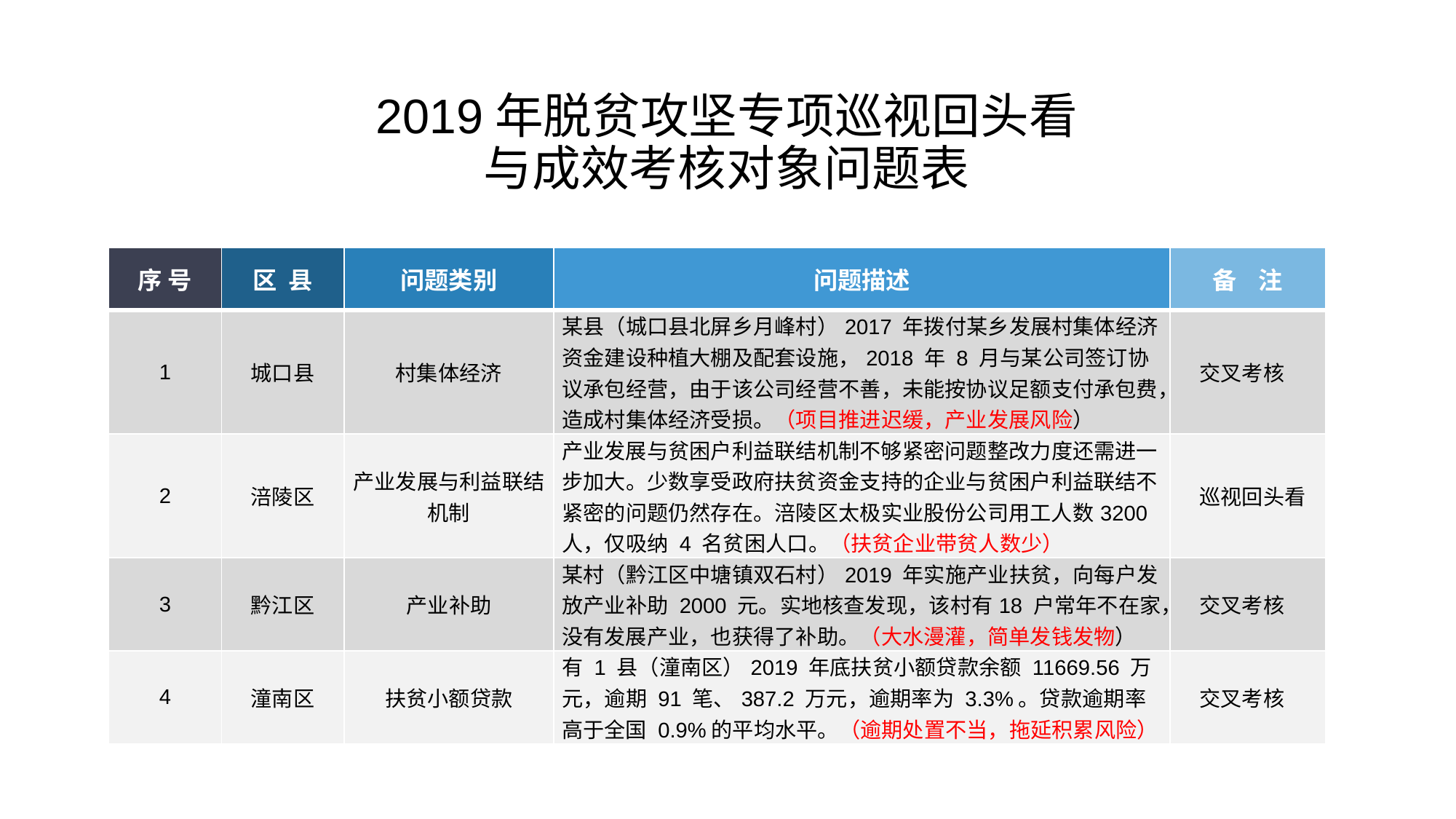

2019年脱贫攻坚专项巡视回头看
与成效考核对象问题表
| 序 号 | 区 县 | 问题类别 | 问题描述 | 备 注 |
| --- | --- | --- | --- | --- |
| 1 | 城口县 | 村集体经济 | 某县（城口县北屏乡月峰村）2017 年拨付某乡发展村集体经济资金建设种植大棚及配套设施，2018 年 8 月与某公司签订协议承包经营，由于该公司经营不善，未能按协议足额支付承包费，造成村集体经济受损。（项目推进迟缓，产业发展风险） | 交叉考核 |
| 2 | 涪陵区 | 产业发展与利益联结机制 | 产业发展与贫困户利益联结机制不够紧密问题整改力度还需进一步加大。少数享受政府扶贫资金支持的企业与贫困户利益联结不紧密的问题仍然存在。涪陵区太极实业股份公司用工人数3200 人，仅吸纳 4 名贫困人口。（扶贫企业带贫人数少） | 巡视回头看 |
| 3 | 黔江区 | 产业补助 | 某村（黔江区中塘镇双石村）2019 年实施产业扶贫，向每户发放产业补助 2000 元。实地核查发现，该村有18 户常年不在家，没有发展产业，也获得了补助。（大水漫灌，简单发钱发物） | 交叉考核 |
| 4 | 潼南区 | 扶贫小额贷款 | 有 1 县（潼南区）2019 年底扶贫小额贷款余额 11669.56 万元，逾期 91 笔、387.2 万元，逾期率为 3.3%。贷款逾期率高于全国 0.9%的平均水平。（逾期处置不当，拖延积累风险） | 交叉考核 |